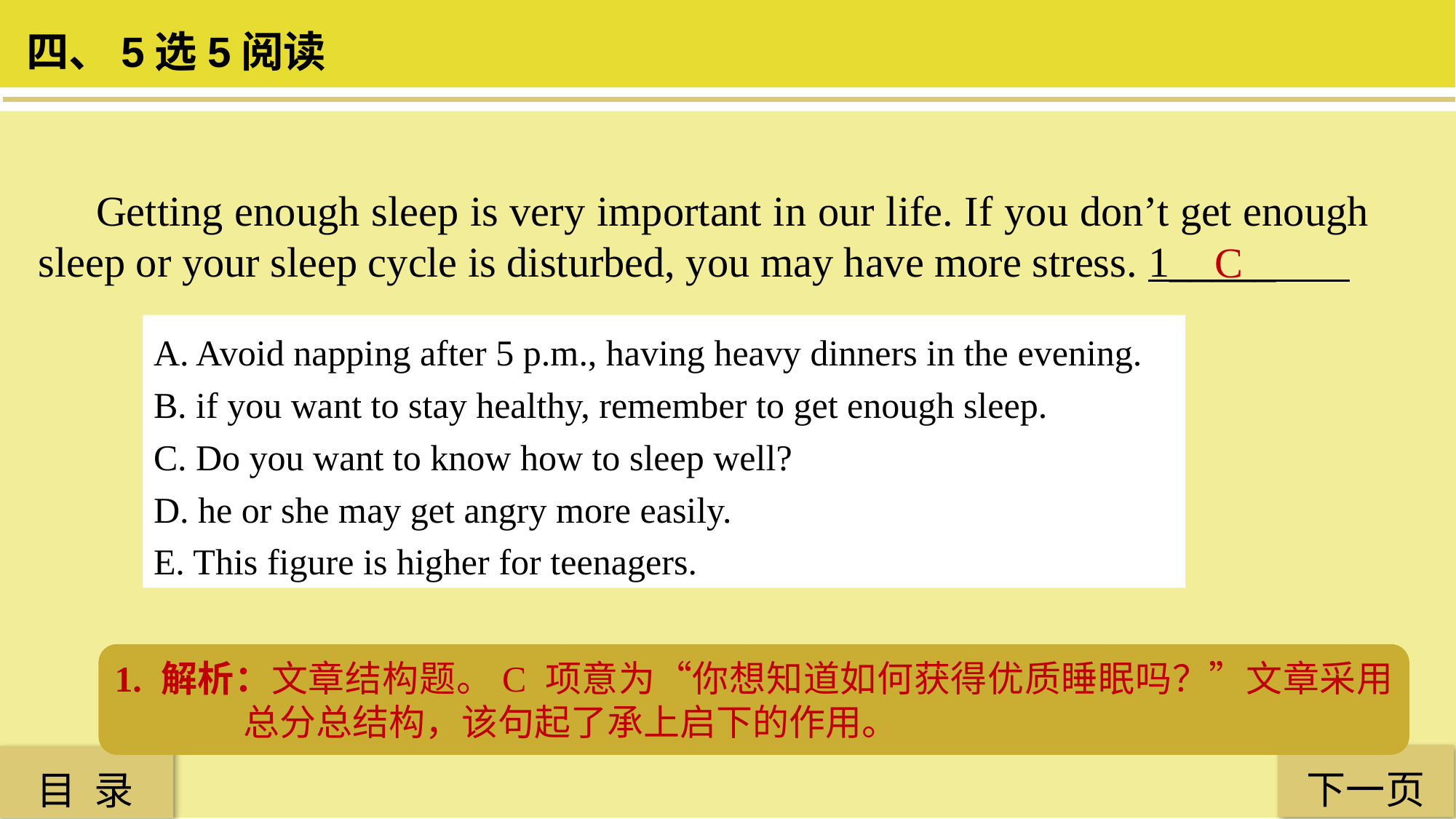

四、5选5阅读
     Getting enough sleep is very important in our life. If you don’t get enough sleep or your sleep cycle is disturbed, you may have more stress. 1_____
C
A. Avoid napping after 5 p.m., having heavy dinners in the evening.
B. if you want to stay healthy, remember to get enough sleep.
C. Do you want to know how to sleep well?
D. he or she may get angry more easily.
E. This figure is higher for teenagers.
1. 解析：文章结构题。C 项意为“你想知道如何获得优质睡眠吗？”文章采用总分总结构，该句起了承上启下的作用。